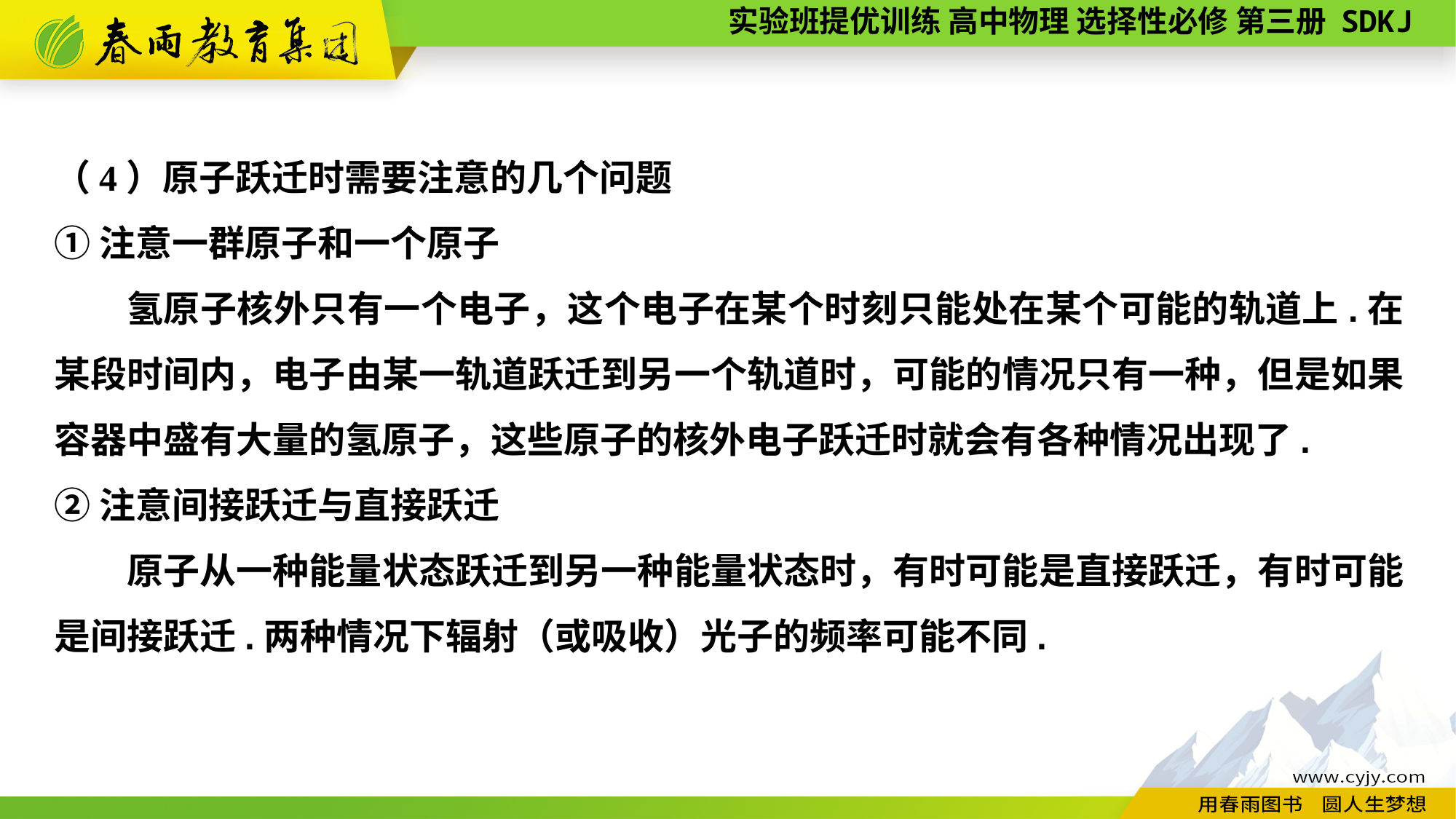

（4）原子跃迁时需要注意的几个问题
①注意一群原子和一个原子
氢原子核外只有一个电子，这个电子在某个时刻只能处在某个可能的轨道上.在某段时间内，电子由某一轨道跃迁到另一个轨道时，可能的情况只有一种，但是如果容器中盛有大量的氢原子，这些原子的核外电子跃迁时就会有各种情况出现了.
②注意间接跃迁与直接跃迁
　　原子从一种能量状态跃迁到另一种能量状态时，有时可能是直接跃迁，有时可能是间接跃迁.两种情况下辐射（或吸收）光子的频率可能不同.